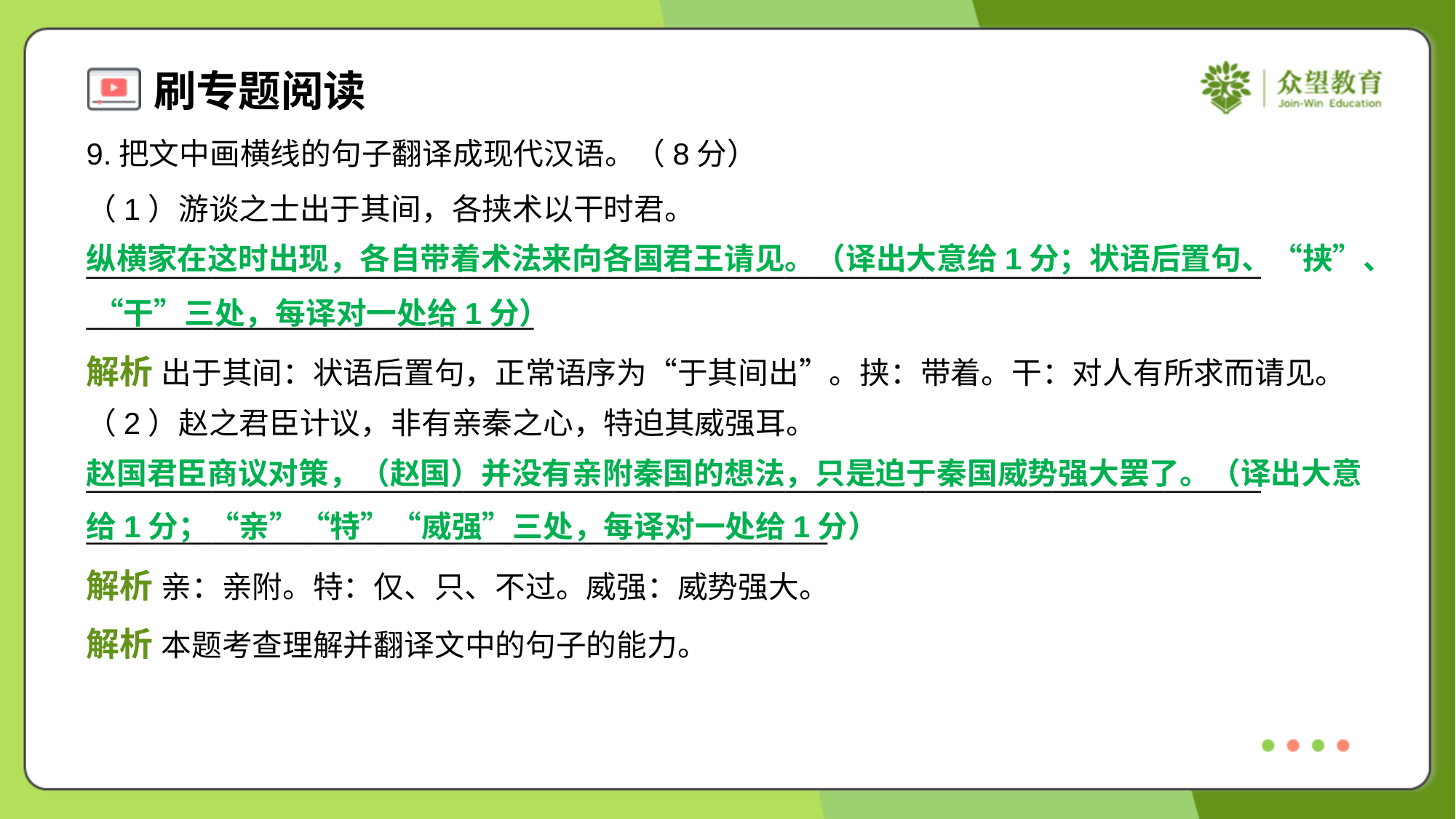

9.把文中画横线的句子翻译成现代汉语。（8分）
（1）游谈之士出于其间，各挟术以干时君。
____________________________________________________________________________________
________________________________
纵横家在这时出现，各自带着术法来向各国君王请见。（译出大意给1分；状语后置句、“挟”、 “干”三处，每译对一处给1分）
解析 出于其间：状语后置句，正常语序为“于其间出”。挟：带着。干：对人有所求而请见。
（2）赵之君臣计议，非有亲秦之心，特迫其威强耳。
____________________________________________________________________________________
_____________________________________________________
赵国君臣商议对策，（赵国）并没有亲附秦国的想法，只是迫于秦国威势强大罢了。（译出大意
给1分；“亲”“特”“威强”三处，每译对一处给1分）
解析 亲：亲附。特：仅、只、不过。威强：威势强大。
解析 本题考查理解并翻译文中的句子的能力。